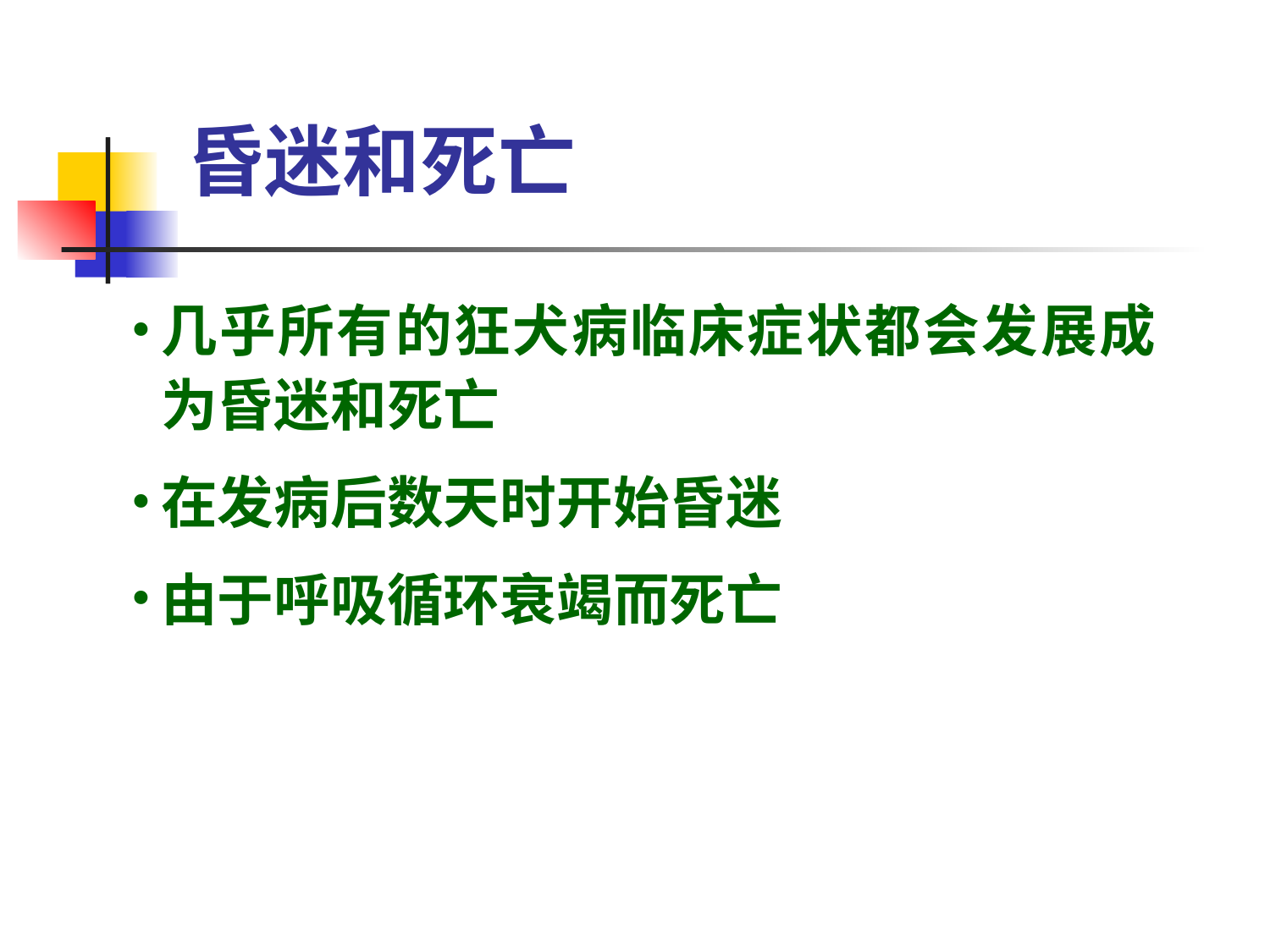

昏迷和死亡
几乎所有的狂犬病临床症状都会发展成为昏迷和死亡
在发病后数天时开始昏迷
由于呼吸循环衰竭而死亡